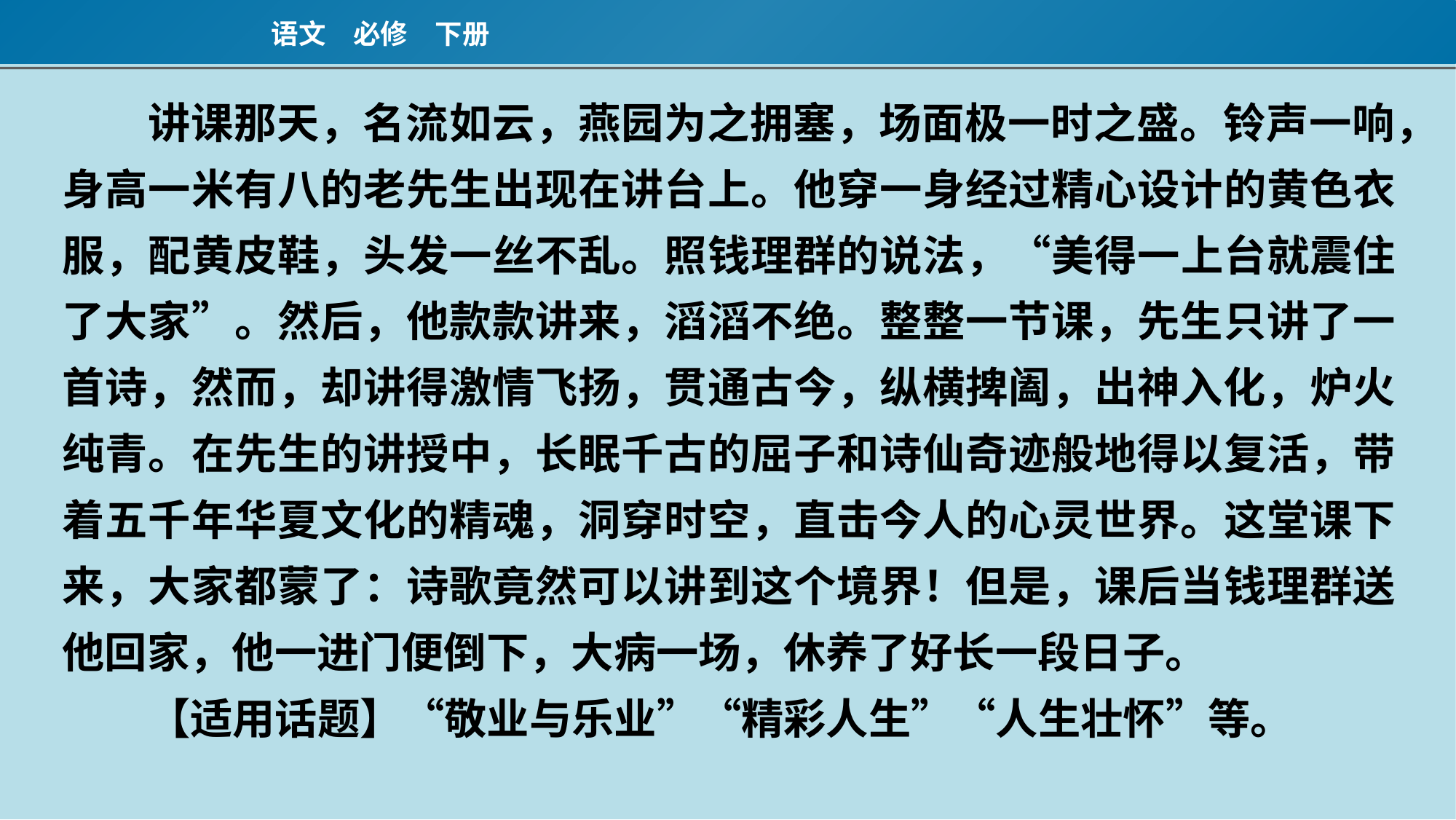

讲课那天，名流如云，燕园为之拥塞，场面极一时之盛。铃声一响，身高一米有八的老先生出现在讲台上。他穿一身经过精心设计的黄色衣服，配黄皮鞋，头发一丝不乱。照钱理群的说法，“美得一上台就震住了大家”。然后，他款款讲来，滔滔不绝。整整一节课，先生只讲了一首诗，然而，却讲得激情飞扬，贯通古今，纵横捭阖，出神入化，炉火纯青。在先生的讲授中，长眠千古的屈子和诗仙奇迹般地得以复活，带着五千年华夏文化的精魂，洞穿时空，直击今人的心灵世界。这堂课下来，大家都蒙了：诗歌竟然可以讲到这个境界！但是，课后当钱理群送他回家，他一进门便倒下，大病一场，休养了好长一段日子。
【适用话题】“敬业与乐业”“精彩人生”“人生壮怀”等。